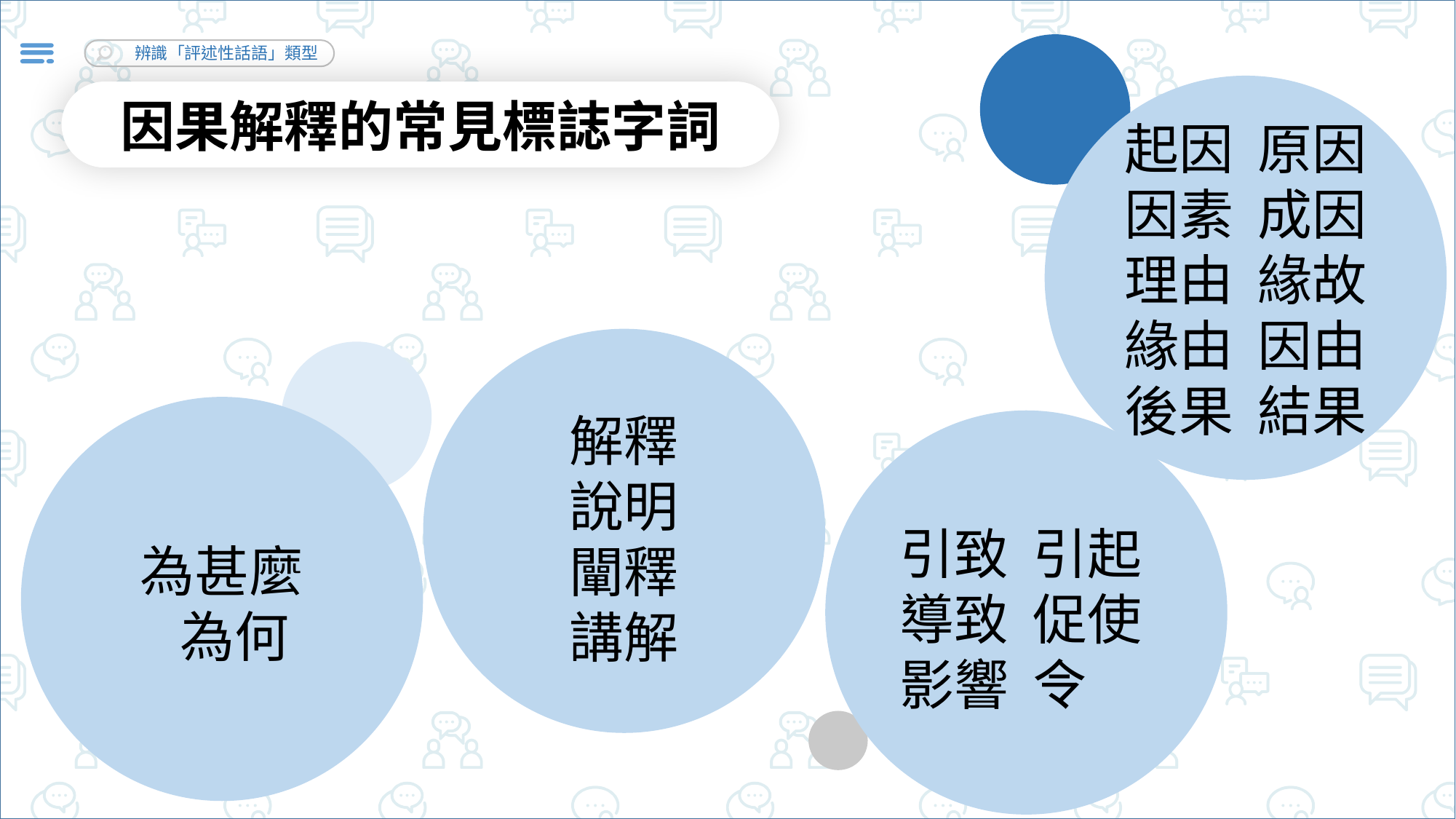

起因  原因
因素  成因
理由  緣故
緣由  因由
後果  結果
因果解釋的常見標誌字詞

解釋
說明
闡釋
講解

為甚麼
 為何

引致  引起
導致  促使
影響  令